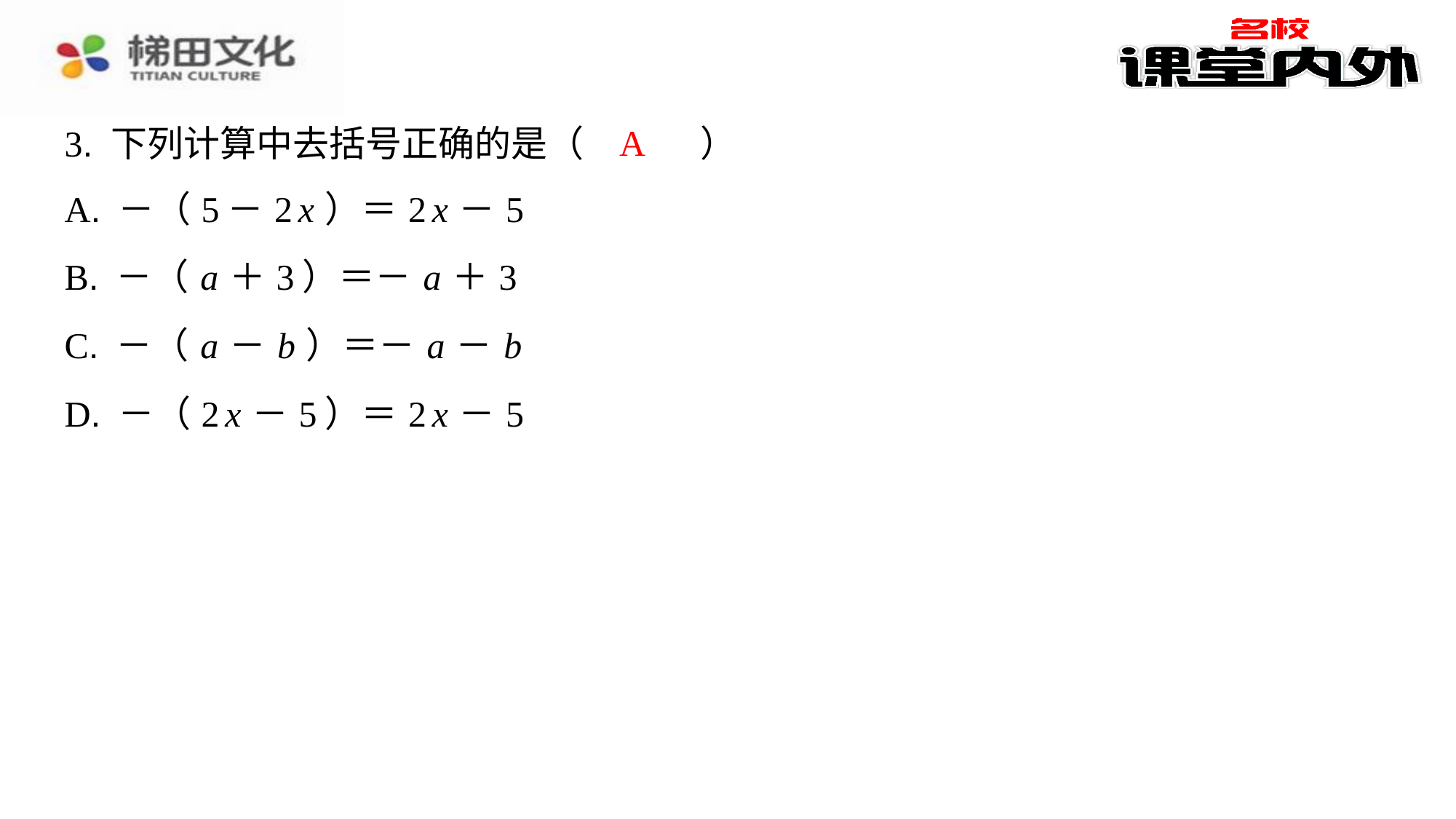

A
3. 下列计算中去括号正确的是（　A　）
| A. －（5－2 x ）＝2 x －5 |
| --- |
| B. －（ a ＋3）＝－ a ＋3 |
| C. －（ a － b ）＝－ a － b |
| D. －（2 x －5）＝2 x －5 |